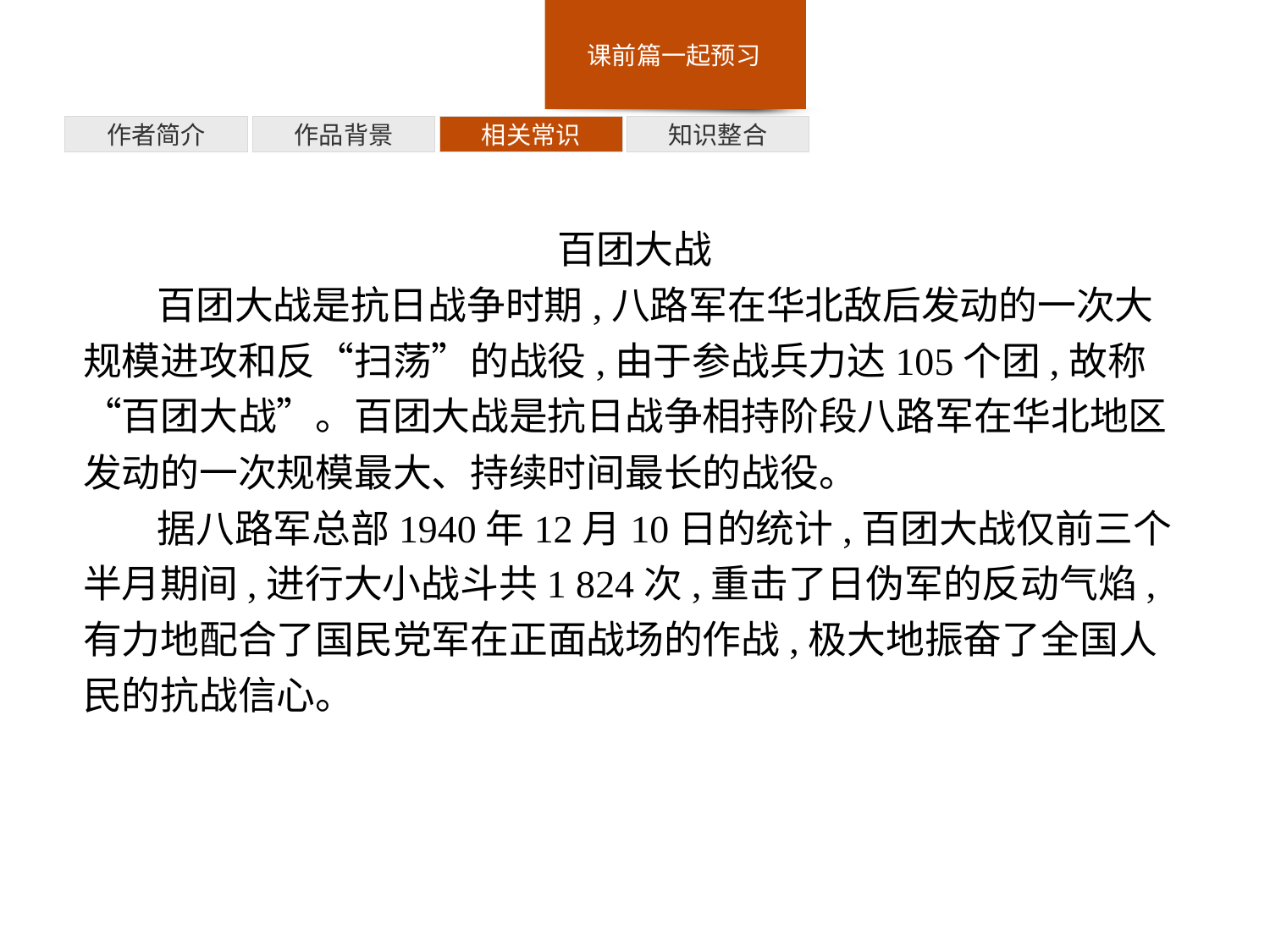

知识整合
相关常识
作品背景
作者简介
百团大战
百团大战是抗日战争时期,八路军在华北敌后发动的一次大规模进攻和反“扫荡”的战役,由于参战兵力达105个团,故称“百团大战”。百团大战是抗日战争相持阶段八路军在华北地区发动的一次规模最大、持续时间最长的战役。
据八路军总部1940年12月10日的统计,百团大战仅前三个半月期间,进行大小战斗共1 824次,重击了日伪军的反动气焰,有力地配合了国民党军在正面战场的作战,极大地振奋了全国人民的抗战信心。